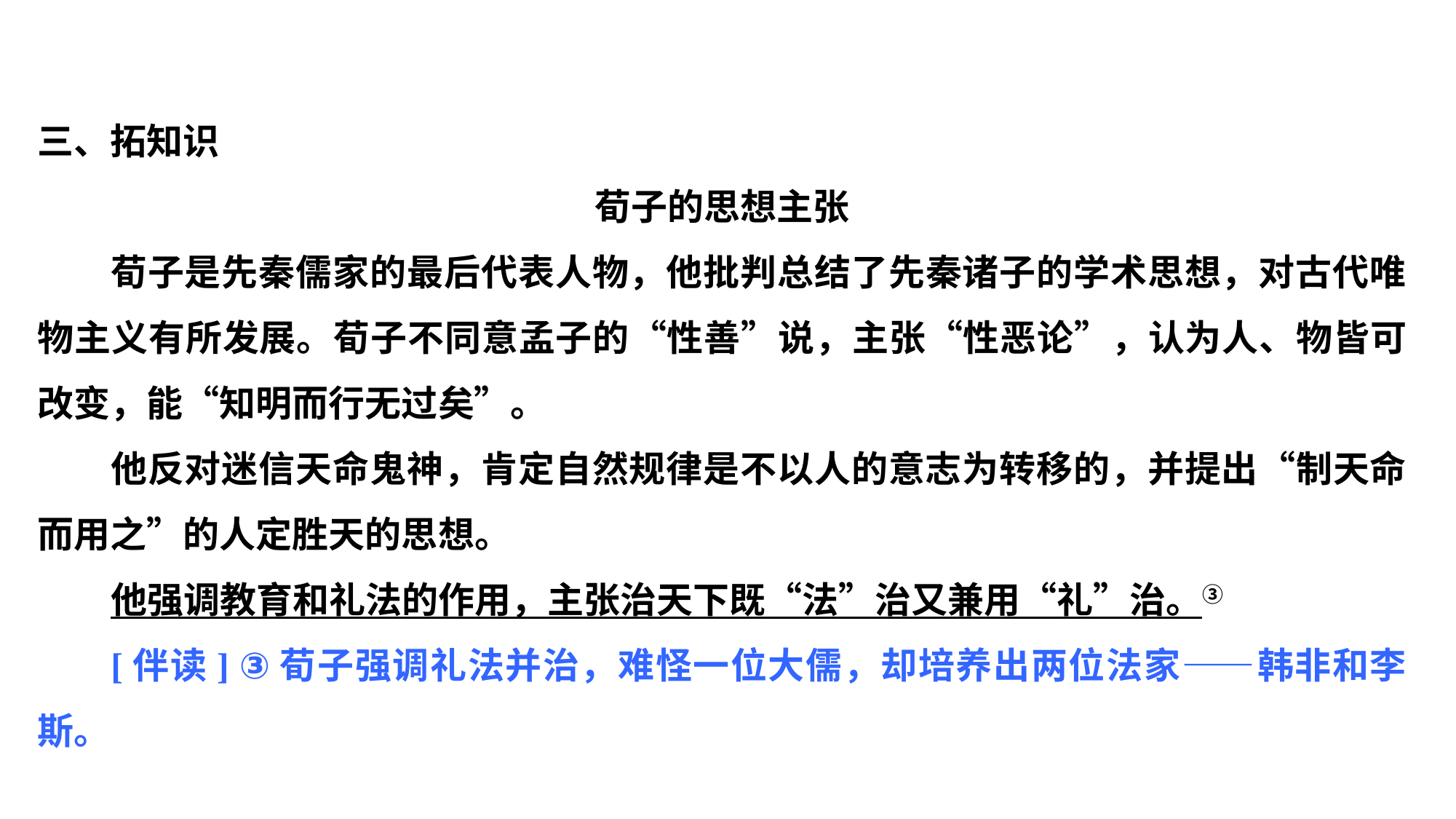

三、拓知识
荀子的思想主张
荀子是先秦儒家的最后代表人物，他批判总结了先秦诸子的学术思想，对古代唯物主义有所发展。荀子不同意孟子的“性善”说，主张“性恶论”，认为人、物皆可改变，能“知明而行无过矣”。
他反对迷信天命鬼神，肯定自然规律是不以人的意志为转移的，并提出“制天命而用之”的人定胜天的思想。
他强调教育和礼法的作用，主张治天下既“法”治又兼用“礼”治。③
[伴读] ③荀子强调礼法并治，难怪一位大儒，却培养出两位法家——韩非和李斯。